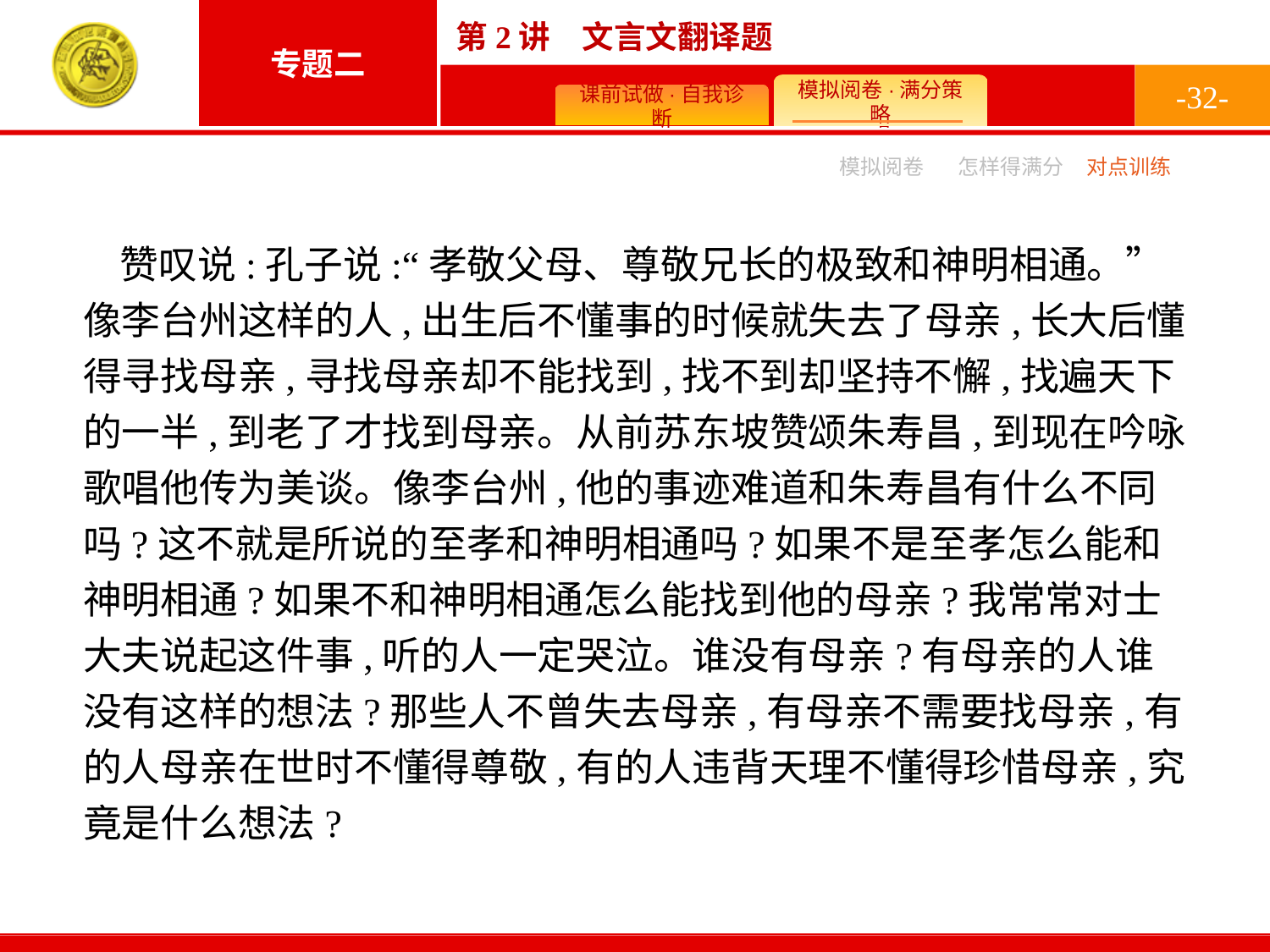

-32-
模拟阅卷
怎样得满分
对点训练
赞叹说:孔子说:“孝敬父母、尊敬兄长的极致和神明相通。”像李台州这样的人,出生后不懂事的时候就失去了母亲,长大后懂得寻找母亲,寻找母亲却不能找到,找不到却坚持不懈,找遍天下的一半,到老了才找到母亲。从前苏东坡赞颂朱寿昌,到现在吟咏歌唱他传为美谈。像李台州,他的事迹难道和朱寿昌有什么不同吗?这不就是所说的至孝和神明相通吗?如果不是至孝怎么能和神明相通?如果不和神明相通怎么能找到他的母亲?我常常对士大夫说起这件事,听的人一定哭泣。谁没有母亲?有母亲的人谁没有这样的想法?那些人不曾失去母亲,有母亲不需要找母亲,有的人母亲在世时不懂得尊敬,有的人违背天理不懂得珍惜母亲,究竟是什么想法?